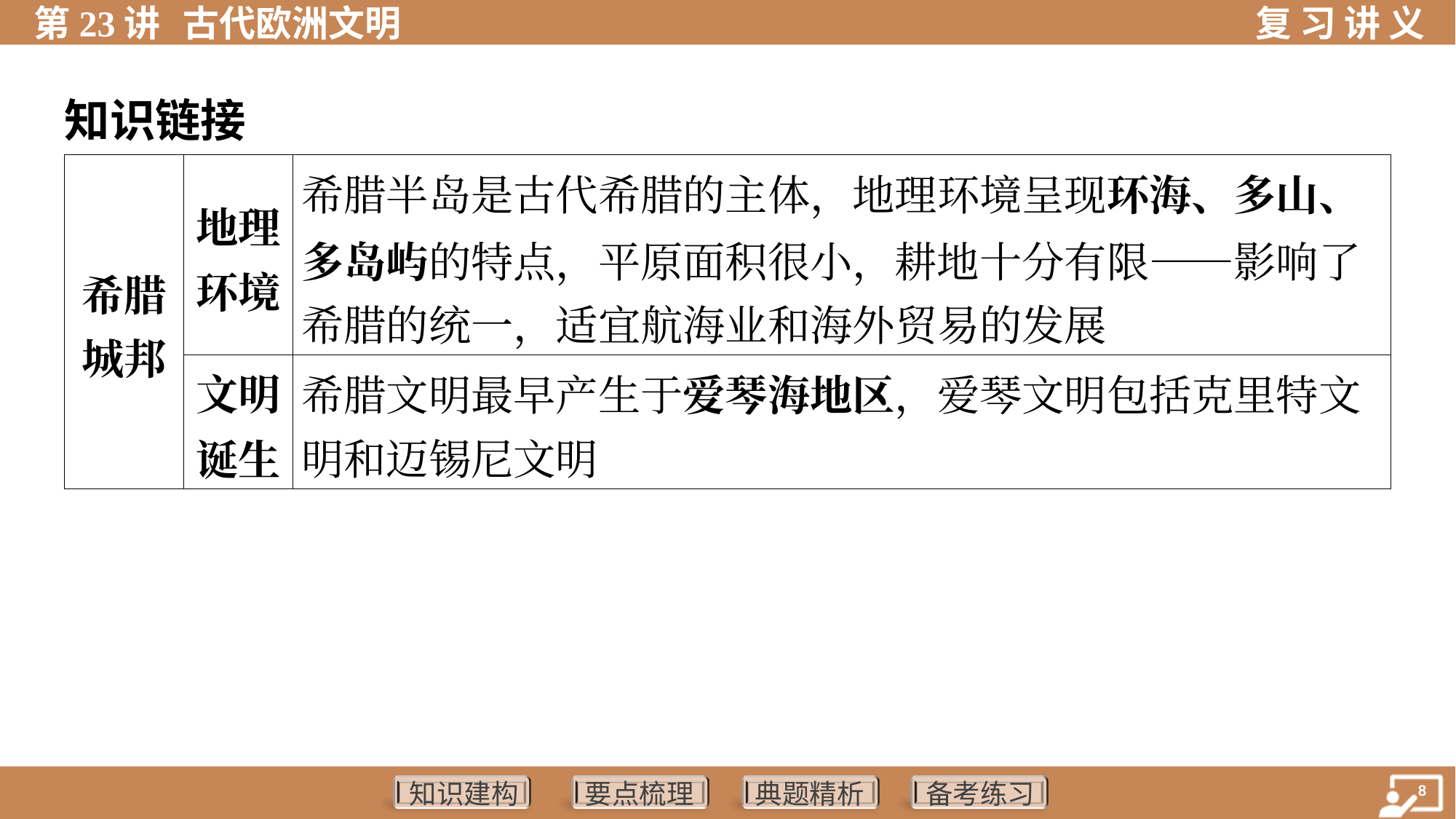

知识链接
| 希腊 城邦 | 地理 环境 | 希腊半岛是古代希腊的主体，地理环境呈现环海、多山、 多岛屿的特点，平原面积很小，耕地十分有限——影响了 希腊的统一，适宜航海业和海外贸易的发展 |  |  |
| --- | --- | --- | --- | --- |
|  | 文明 诞生 | 希腊文明最早产生于爱琴海地区，爱琴文明包括克里特文 明和迈锡尼文明 |  |  |